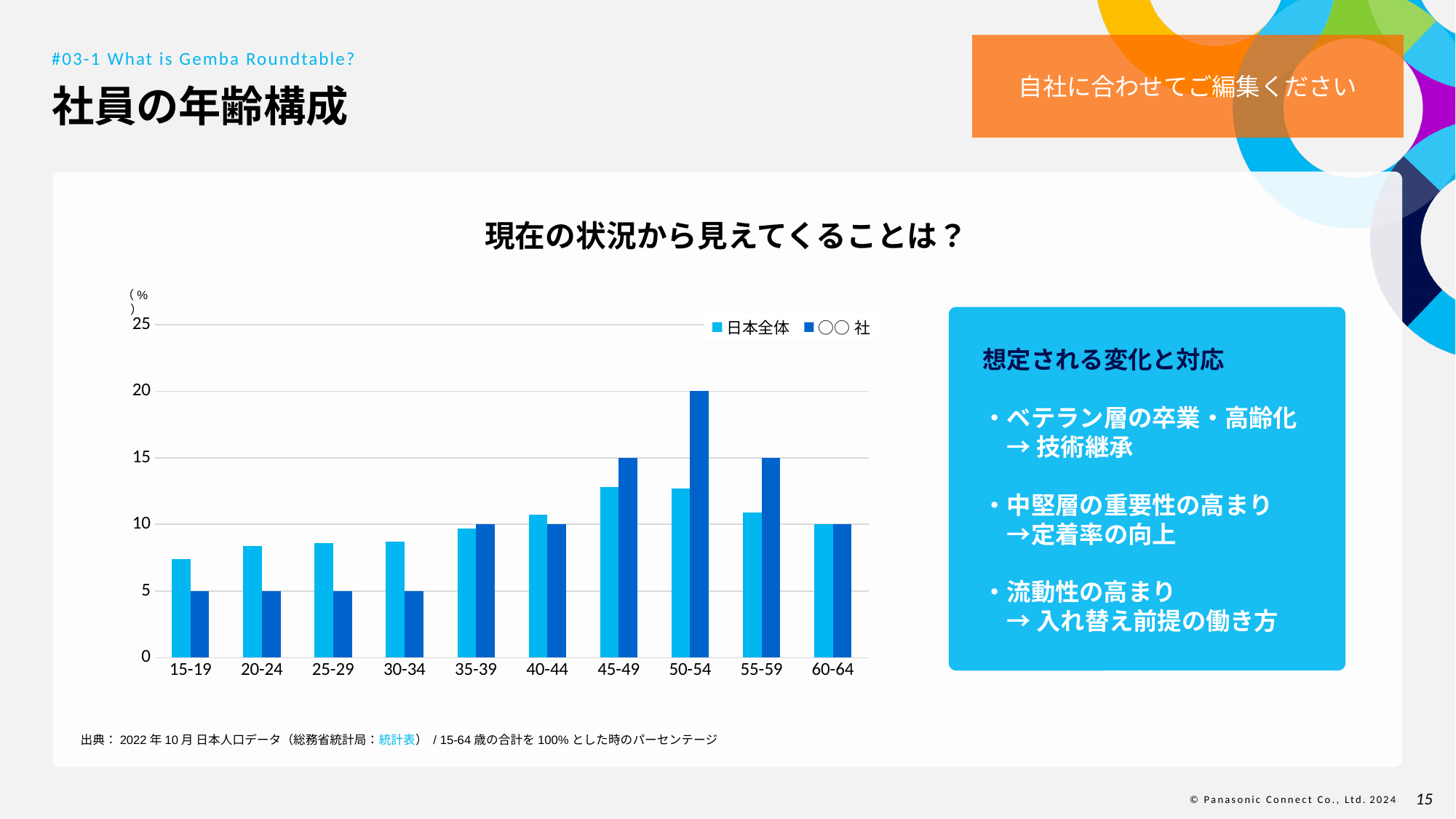

自社に合わせてご編集ください
#03-1 What is Gemba Roundtable?
# 社員の年齢構成
現在の状況から見えてくることは？
（%）

### Chart

| Category | 日本全体 | ○○社 |
|---|---|---|
| 15-19 | 7.4 | 5.0 |
| 20-24 | 8.4 | 5.0 |
| 25-29 | 8.6 | 5.0 |
| 30-34 | 8.7 | 5.0 |
| 35-39 | 9.7 | 10.0 |
| 40-44 | 10.7 | 10.0 |
| 45-49 | 12.8 | 15.0 |
| 50-54 | 12.7 | 20.0 |
| 55-59 | 10.9 | 15.0 |
| 60-64 | 10.0 | 10.0 |
想定される変化と対応

・ベテラン層の卒業・高齢化
　→ 技術継承

・中堅層の重要性の高まり
　→定着率の向上

・流動性の高まり
　→ 入れ替え前提の働き方
出典：2022年10月 日本人口データ（総務省統計局：統計表） / 15-64歳の合計を100%とした時のパーセンテージ